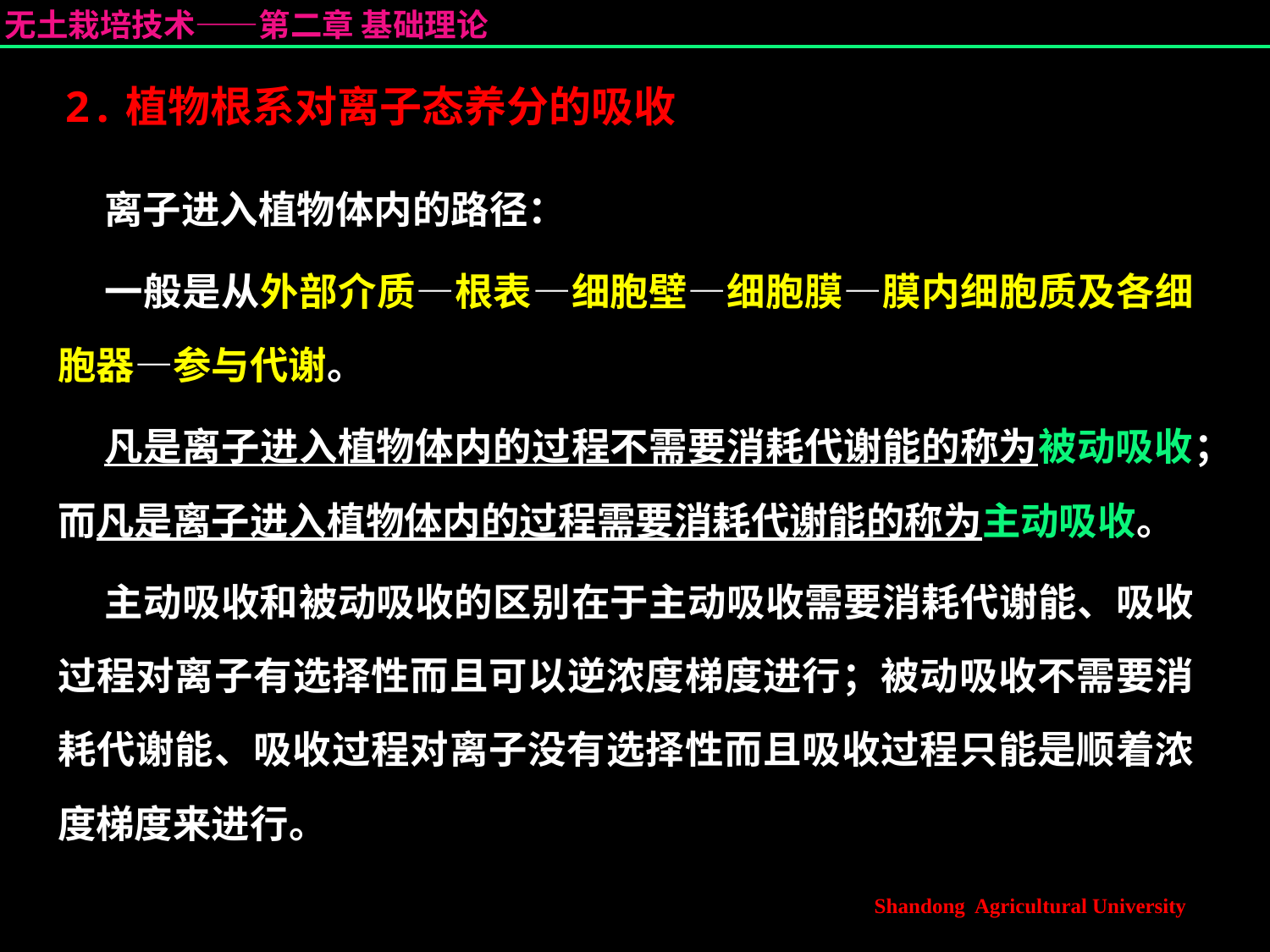

# 2.植物根系对离子态养分的吸收
离子进入植物体内的路径：
一般是从外部介质—根表—细胞壁—细胞膜—膜内细胞质及各细胞器—参与代谢。
凡是离子进入植物体内的过程不需要消耗代谢能的称为被动吸收；而凡是离子进入植物体内的过程需要消耗代谢能的称为主动吸收。
主动吸收和被动吸收的区别在于主动吸收需要消耗代谢能、吸收过程对离子有选择性而且可以逆浓度梯度进行；被动吸收不需要消耗代谢能、吸收过程对离子没有选择性而且吸收过程只能是顺着浓度梯度来进行。